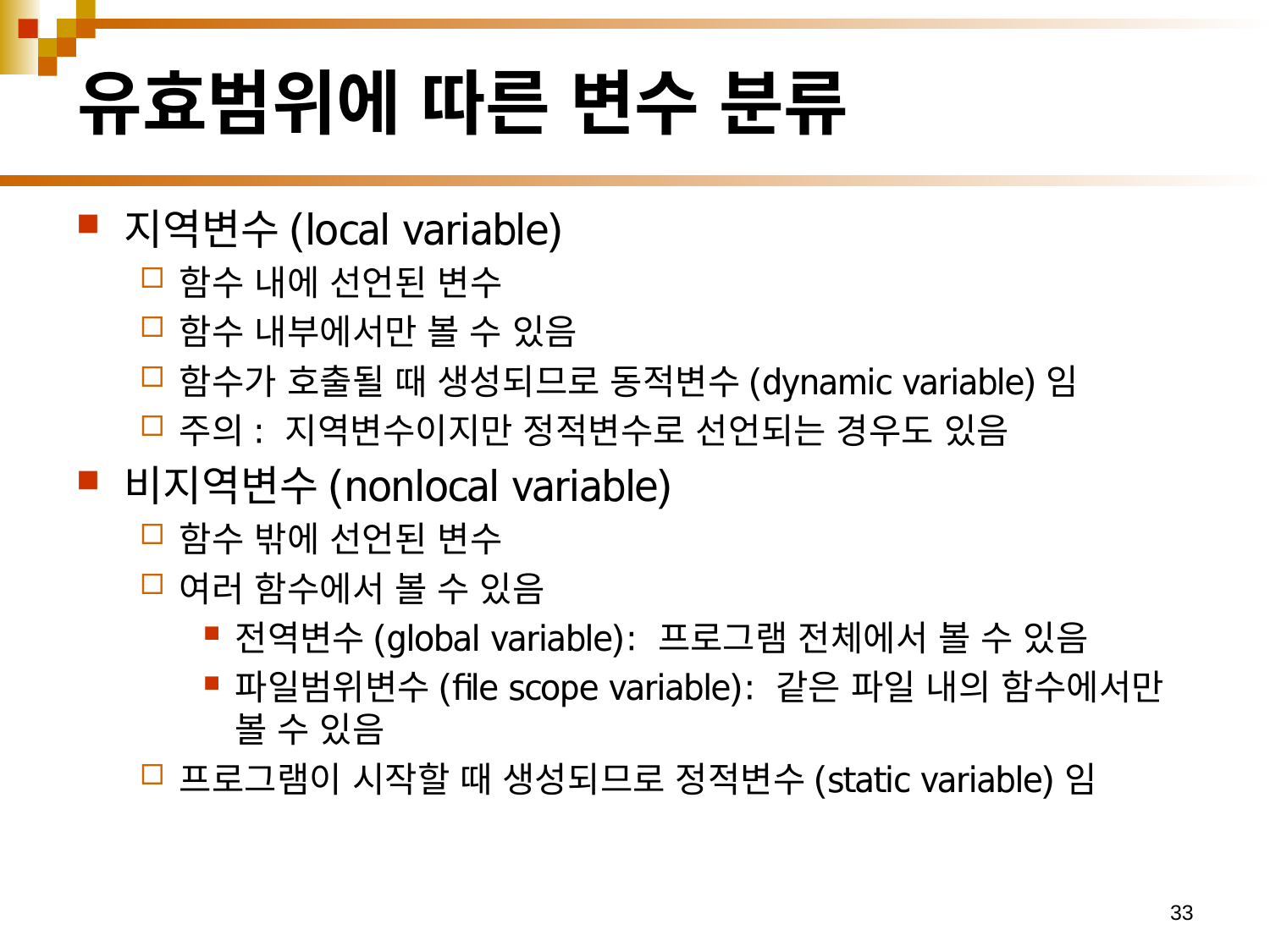

# 유효범위에 따른 변수 분류
지역변수(local variable)
함수 내에 선언된 변수
함수 내부에서만 볼 수 있음
함수가 호출될 때 생성되므로 동적변수(dynamic variable)임
주의: 지역변수이지만 정적변수로 선언되는 경우도 있음
비지역변수(nonlocal variable)
함수 밖에 선언된 변수
여러 함수에서 볼 수 있음
전역변수(global variable): 프로그램 전체에서 볼 수 있음
파일범위변수(file scope variable): 같은 파일 내의 함수에서만 볼 수 있음
프로그램이 시작할 때 생성되므로 정적변수(static variable)임
33